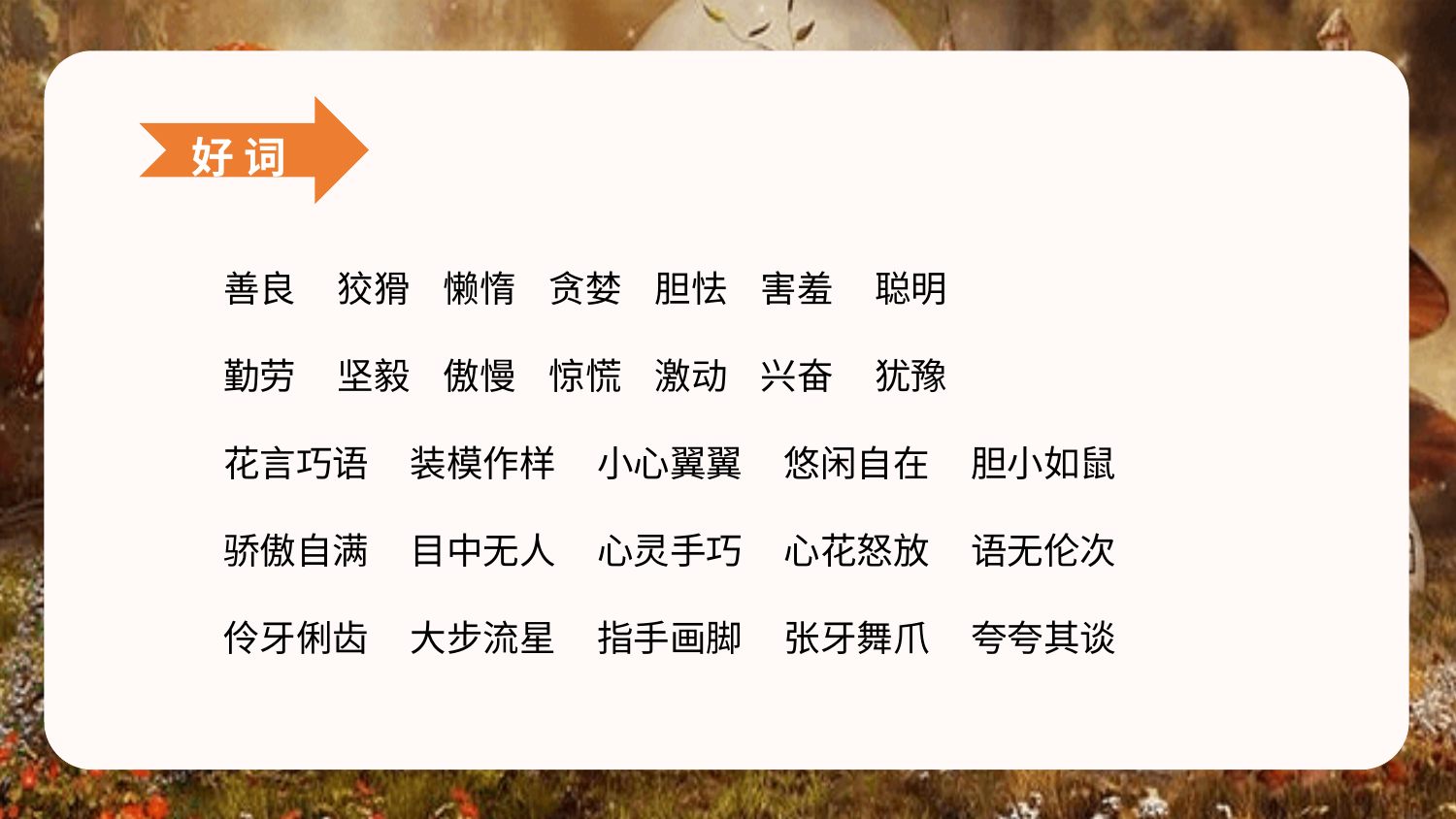

好 词
善良     狡猾    懒惰    贪婪    胆怯    害羞     聪明
勤劳     坚毅    傲慢    惊慌    激动    兴奋     犹豫
花言巧语     装模作样     小心翼翼     悠闲自在     胆小如鼠
骄傲自满     目中无人     心灵手巧     心花怒放     语无伦次
伶牙俐齿     大步流星     指手画脚     张牙舞爪     夸夸其谈